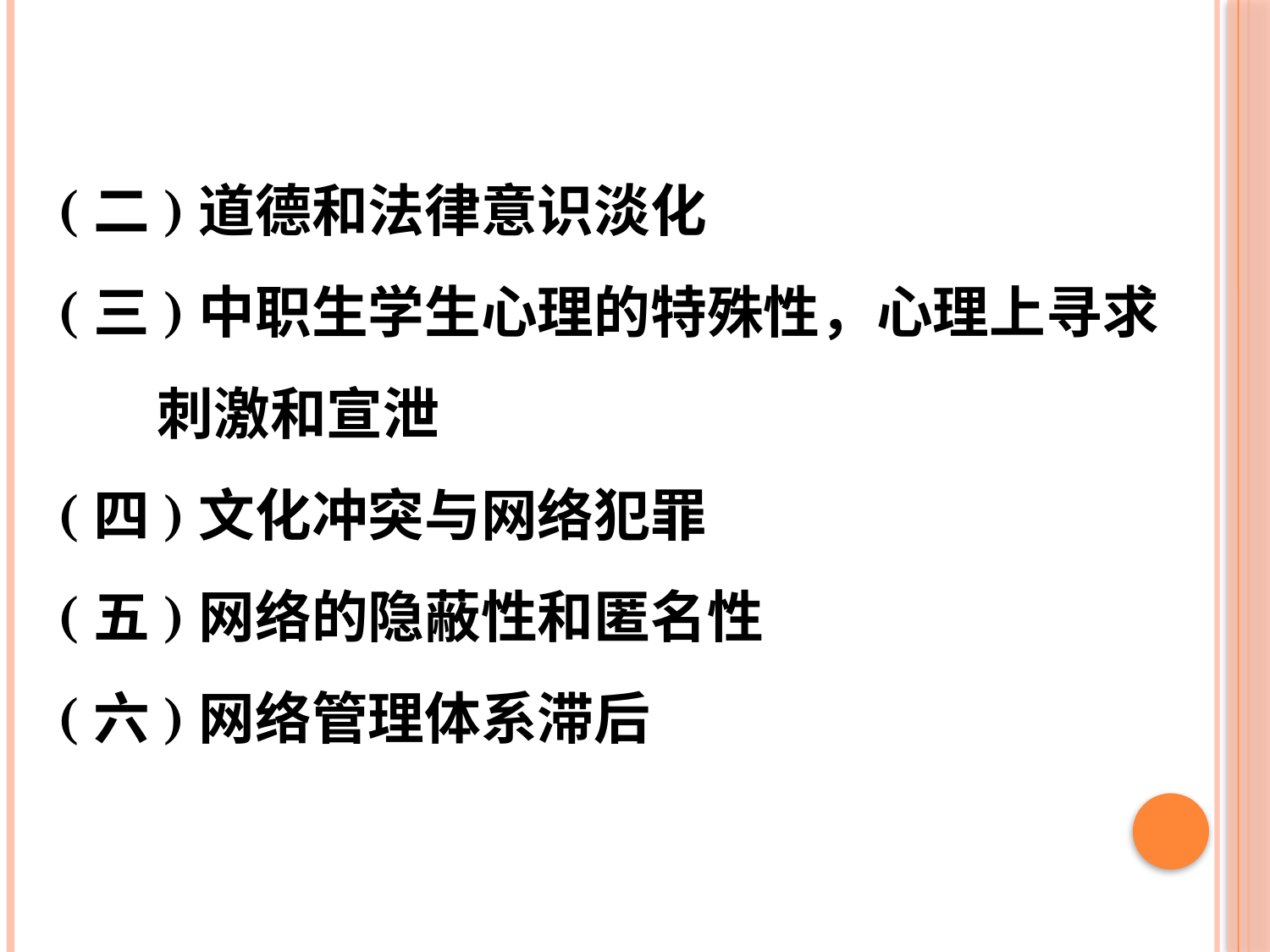

(二)道德和法律意识淡化
(三)中职生学生心理的特殊性，心理上寻求刺激和宣泄
(四)文化冲突与网络犯罪
(五)网络的隐蔽性和匿名性
(六)网络管理体系滞后